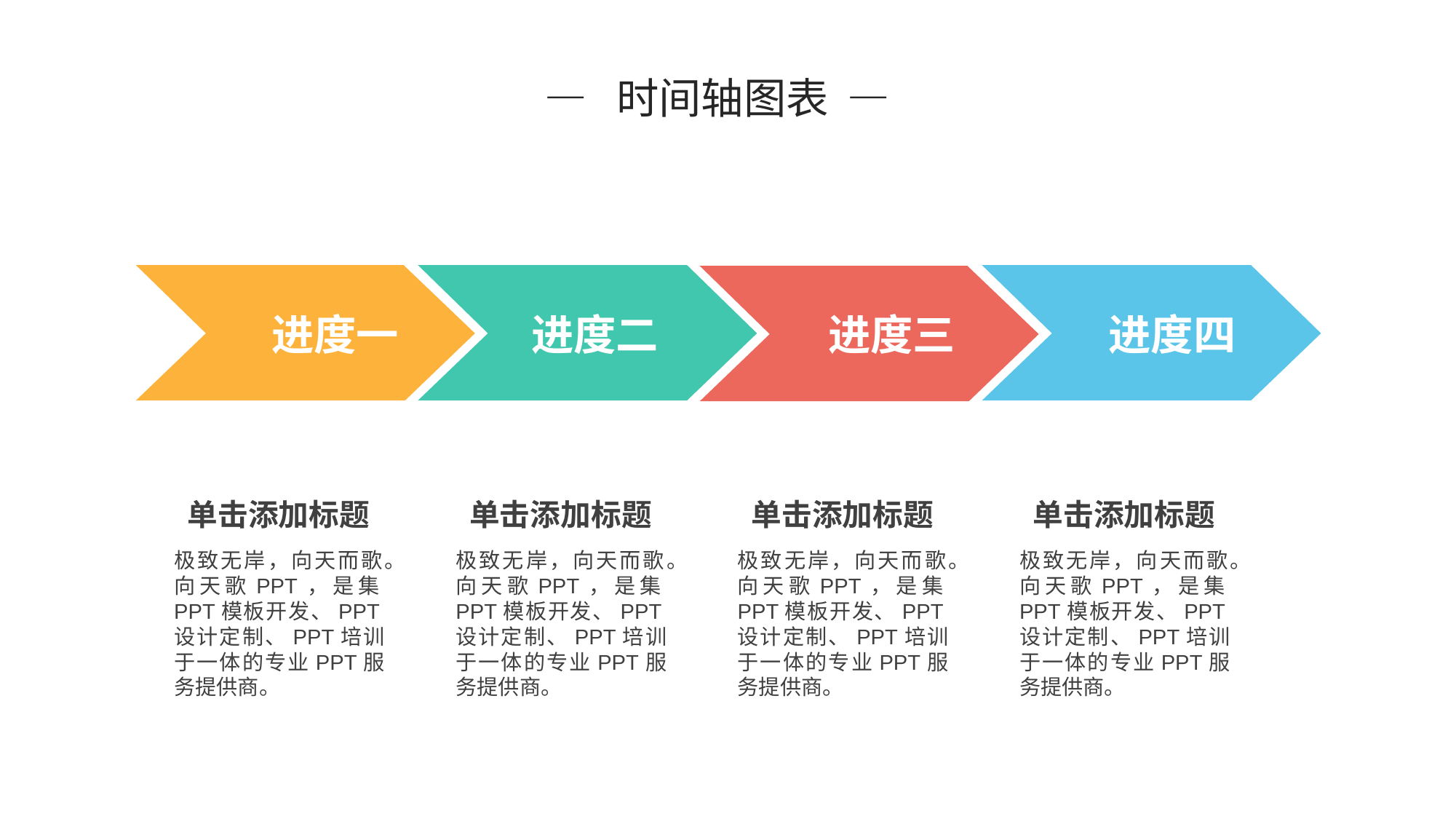

—  时间轴图表  —

进度一
进度二
进度三
进度四
单击添加标题
单击添加标题
单击添加标题
单击添加标题
极致无岸，向天而歌。向天歌PPT，是集PPT模板开发、PPT设计定制、PPT培训于一体的专业PPT服务提供商。
极致无岸，向天而歌。向天歌PPT，是集PPT模板开发、PPT设计定制、PPT培训于一体的专业PPT服务提供商。
极致无岸，向天而歌。向天歌PPT，是集PPT模板开发、PPT设计定制、PPT培训于一体的专业PPT服务提供商。
极致无岸，向天而歌。向天歌PPT，是集PPT模板开发、PPT设计定制、PPT培训于一体的专业PPT服务提供商。